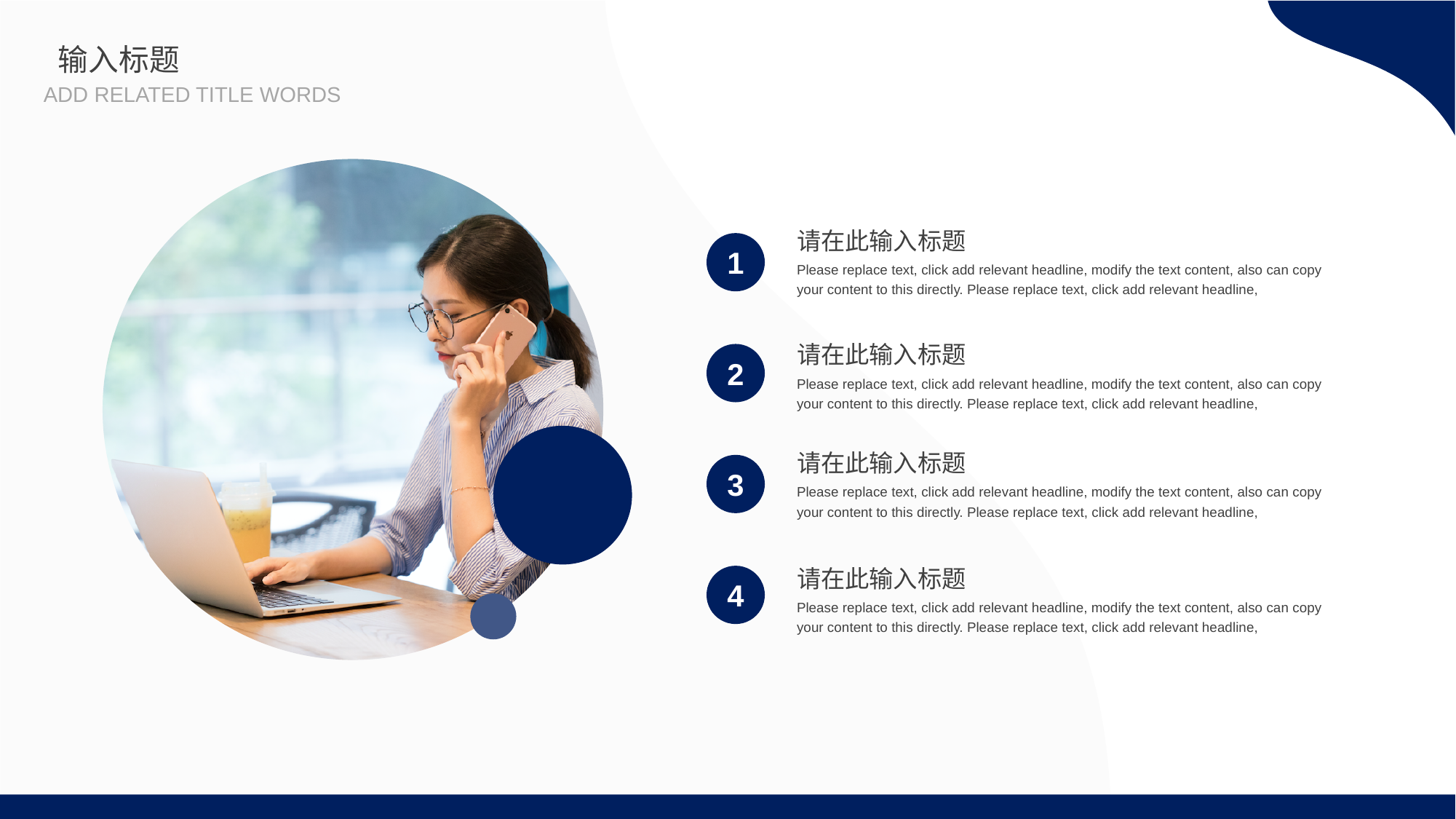

输入标题
ADD RELATED TITLE WORDS

请在此输入标题
Please replace text, click add relevant headline, modify the text content, also can copy your content to this directly. Please replace text, click add relevant headline,
1
请在此输入标题
Please replace text, click add relevant headline, modify the text content, also can copy your content to this directly. Please replace text, click add relevant headline,
2
请在此输入标题
Please replace text, click add relevant headline, modify the text content, also can copy your content to this directly. Please replace text, click add relevant headline,
3
请在此输入标题
Please replace text, click add relevant headline, modify the text content, also can copy your content to this directly. Please replace text, click add relevant headline,
4